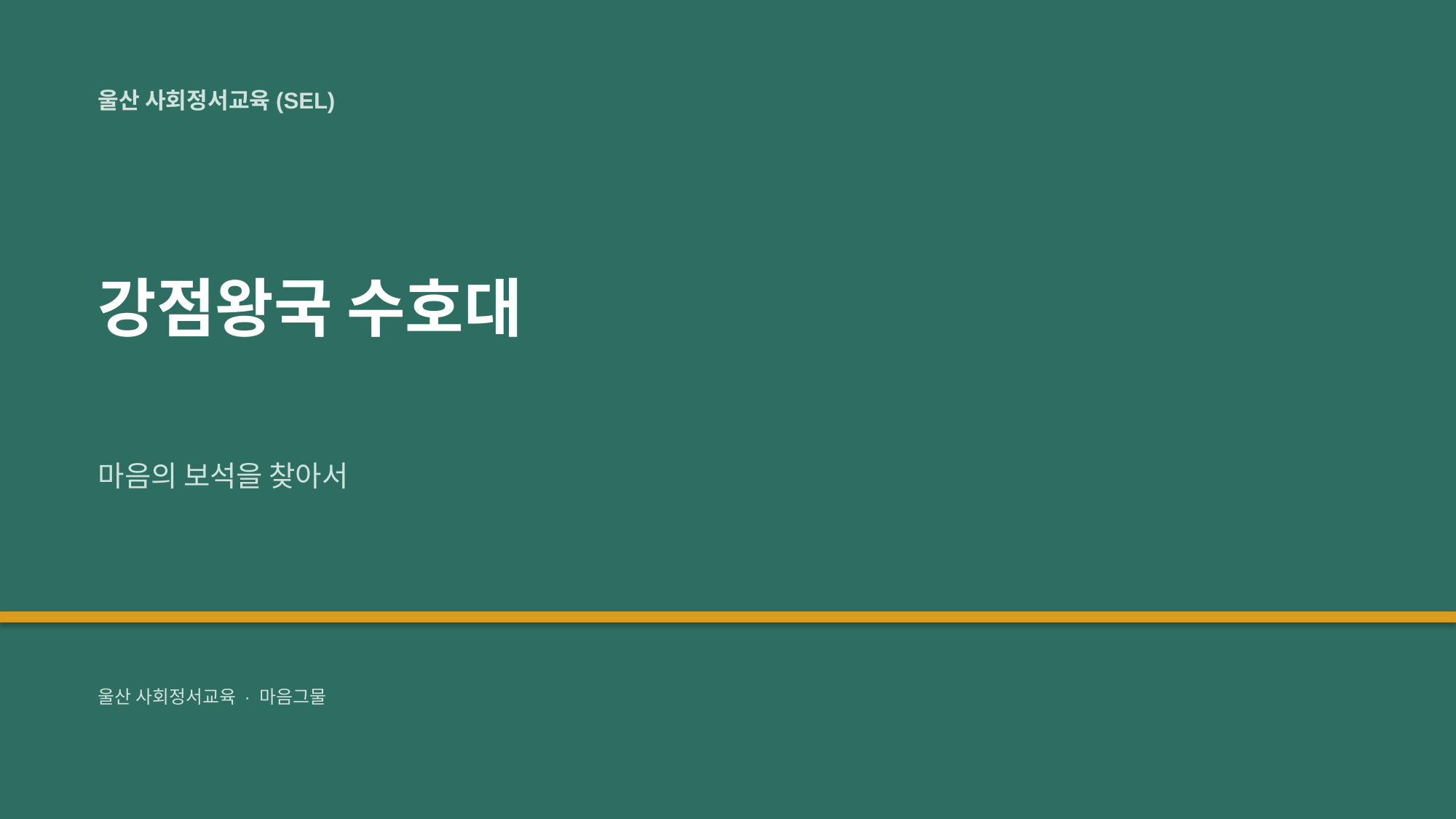

울산 사회정서교육(SEL)
강점왕국 수호대
마음의 보석을 찾아서

울산 사회정서교육 · 마음그물